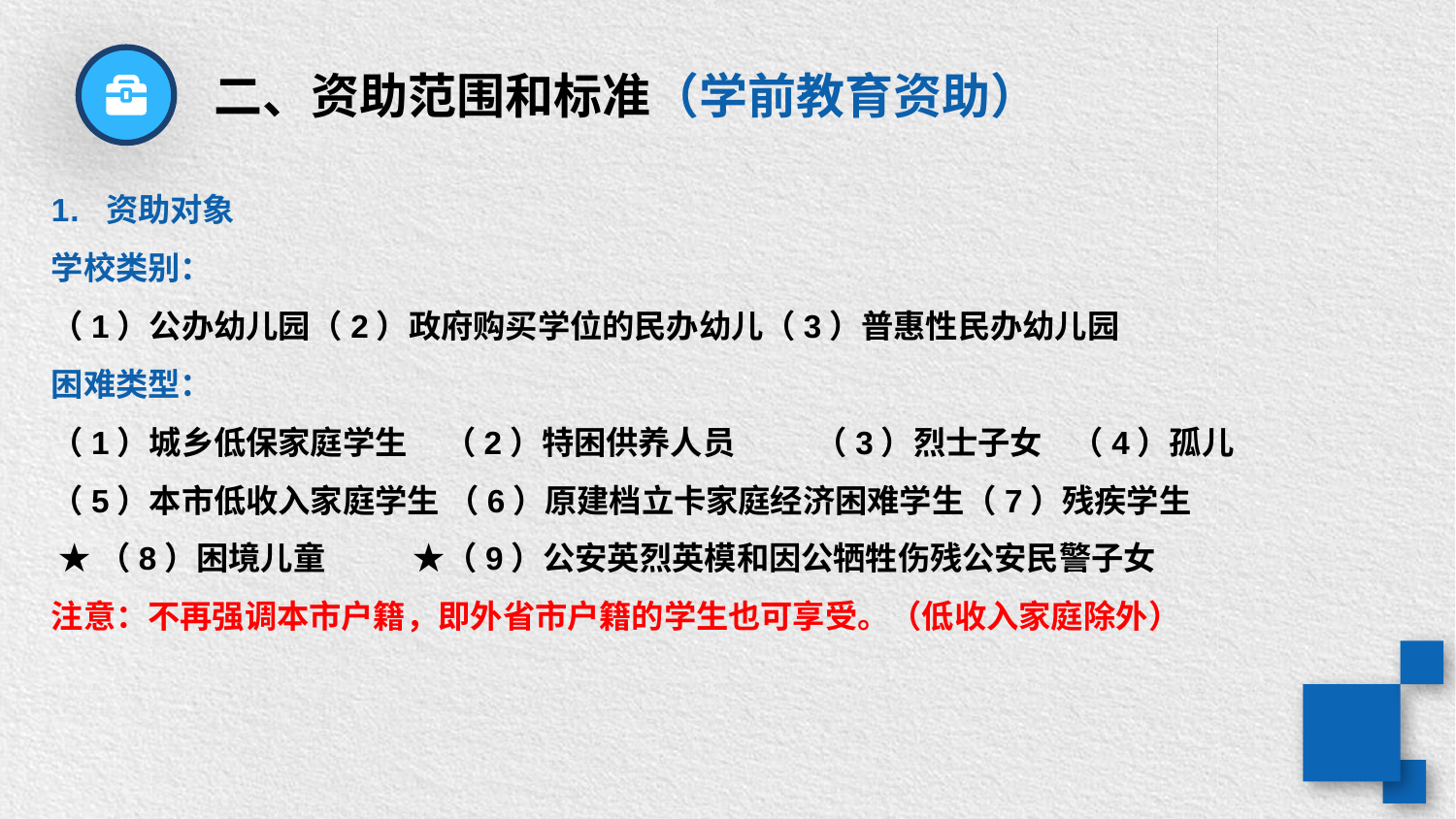

二、资助范围和标准（学前教育资助）

资助对象
学校类别：
（1）公办幼儿园（2）政府购买学位的民办幼儿（3）普惠性民办幼儿园
困难类型：
（1）城乡低保家庭学生     （2）特困供养人员           （3）烈士子女    （4）孤儿
（5）本市低收入家庭学生 （6）原建档立卡家庭经济困难学生（7）残疾学生
 ★（8）困境儿童            ★（9）公安英烈英模和因公牺牲伤残公安民警子女
注意：不再强调本市户籍，即外省市户籍的学生也可享受。（低收入家庭除外）